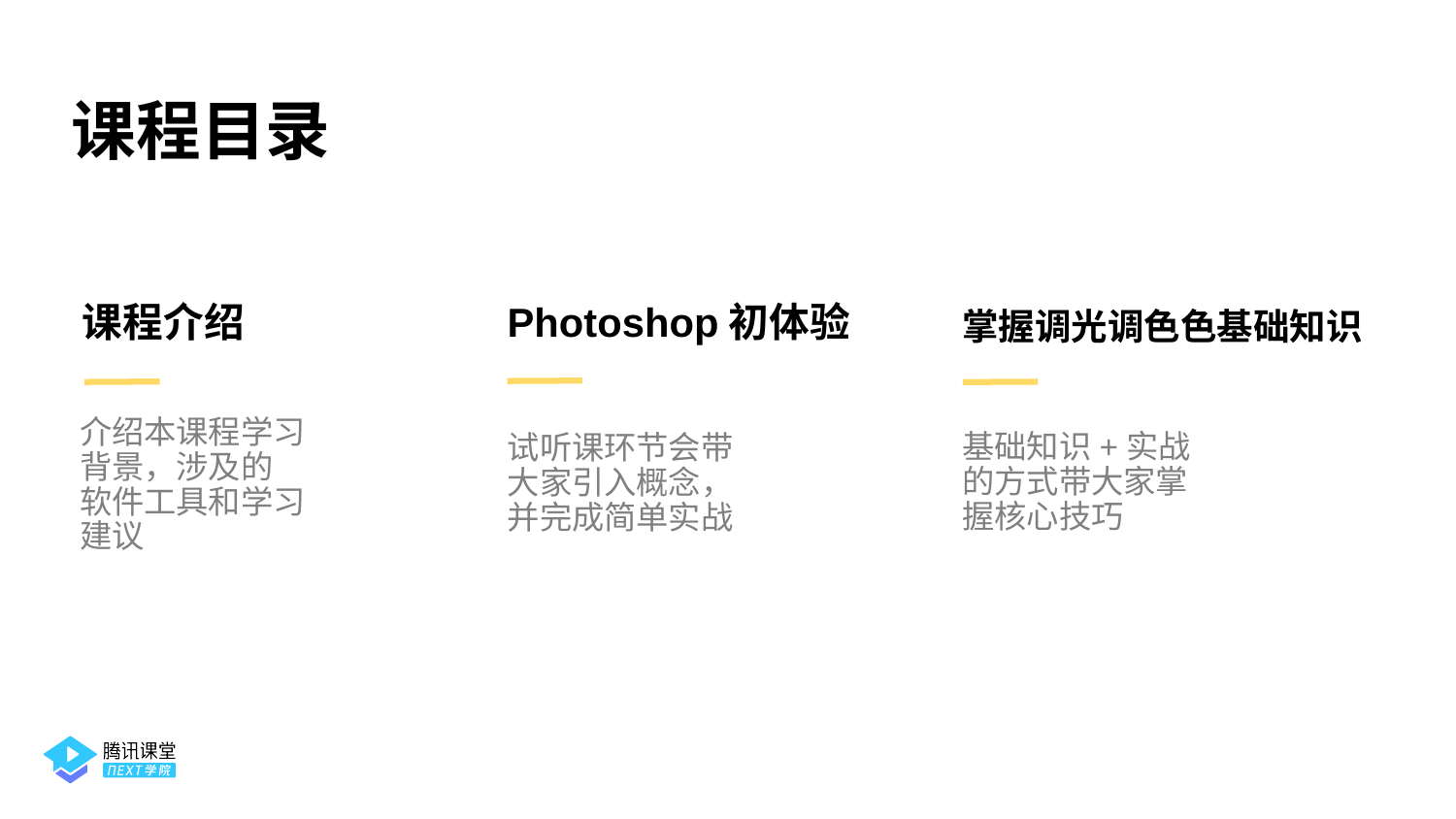

课程目录
掌握调光调色色基础知识
基础知识+实战的方式带大家掌握核心技巧
Photoshop初体验
试听课环节会带大家引入概念，并完成简单实战
课程介绍
介绍本课程学习背景，涉及的
软件工具和学习建议